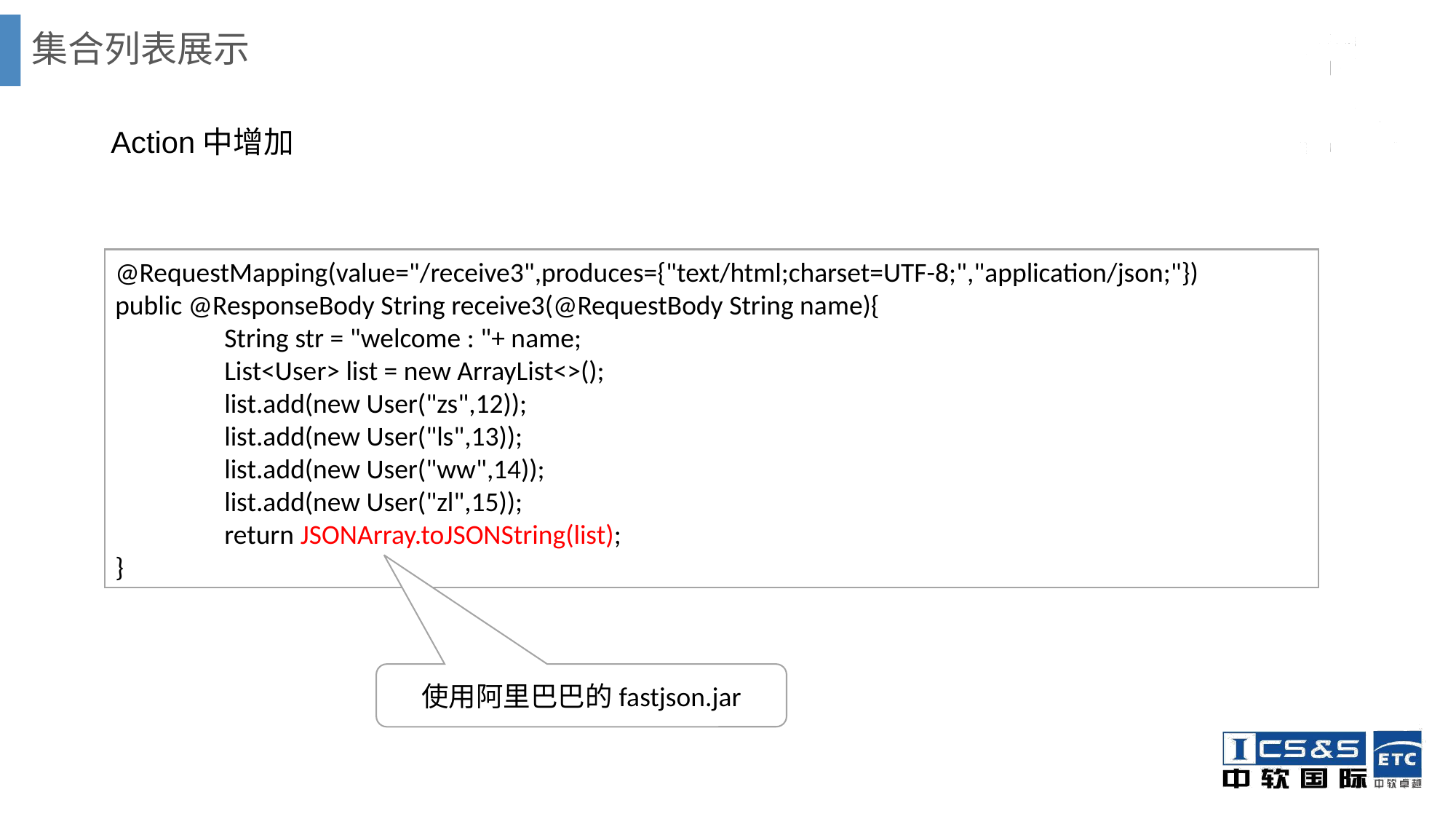

# 集合列表展示
Action中增加
@RequestMapping(value="/receive3",produces={"text/html;charset=UTF-8;","application/json;"})
public @ResponseBody String receive3(@RequestBody String name){
	String str = "welcome : "+ name;
	List<User> list = new ArrayList<>();
	list.add(new User("zs",12));
	list.add(new User("ls",13));
	list.add(new User("ww",14));
	list.add(new User("zl",15));
	return JSONArray.toJSONString(list);
}
使用阿里巴巴的fastjson.jar